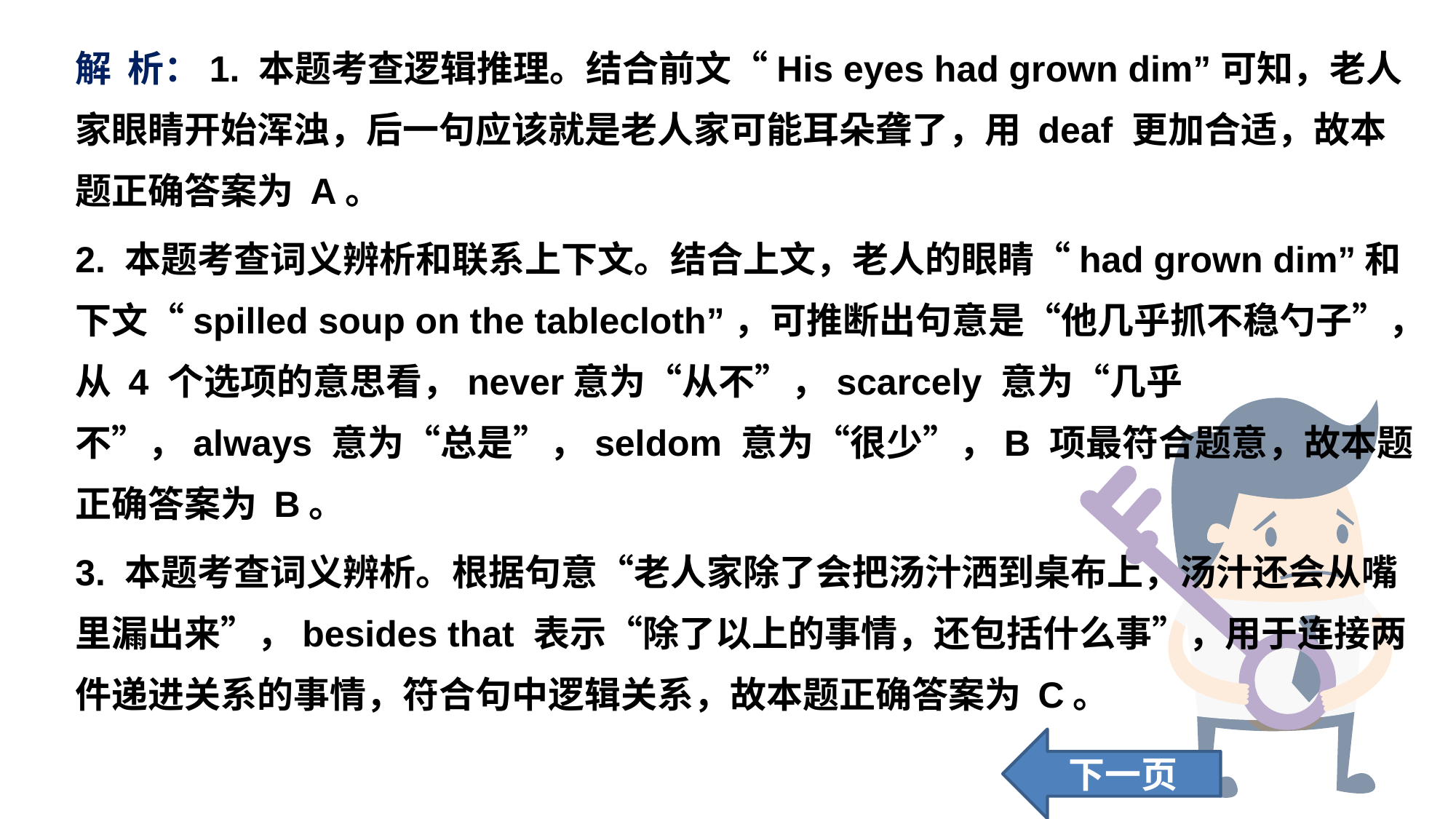

解  析：1. 本题考查逻辑推理。结合前文“His eyes had grown dim”可知，老人家眼睛开始浑浊，后一句应该就是老人家可能耳朵聋了，用 deaf 更加合适，故本题正确答案为 A。
2. 本题考查词义辨析和联系上下文。结合上文，老人的眼睛“had grown dim”和下文“spilled soup on the tablecloth”，可推断出句意是“他几乎抓不稳勺子”，从 4 个选项的意思看，never意为“从不”，scarcely 意为“几乎不”，always 意为“总是”，seldom 意为“很少”，B 项最符合题意，故本题正确答案为 B。
3. 本题考查词义辨析。根据句意“老人家除了会把汤汁洒到桌布上，汤汁还会从嘴里漏出来”，besides that 表示“除了以上的事情，还包括什么事”，用于连接两件递进关系的事情，符合句中逻辑关系，故本题正确答案为 C。

下一页
32